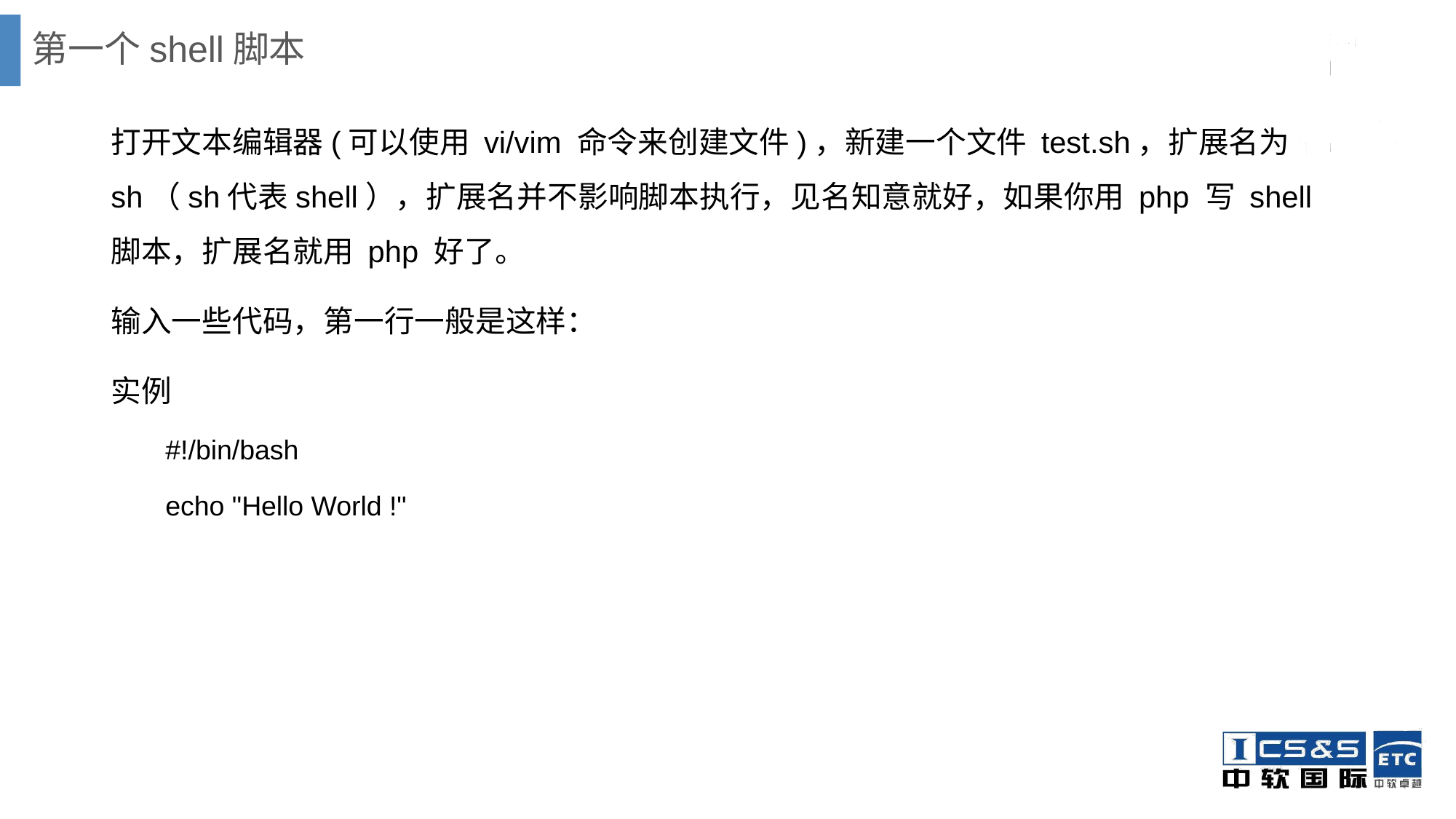

# 第一个shell脚本
打开文本编辑器(可以使用 vi/vim 命令来创建文件)，新建一个文件 test.sh，扩展名为 sh（sh代表shell），扩展名并不影响脚本执行，见名知意就好，如果你用 php 写 shell 脚本，扩展名就用 php 好了。
输入一些代码，第一行一般是这样：
实例
#!/bin/bash
echo "Hello World !"